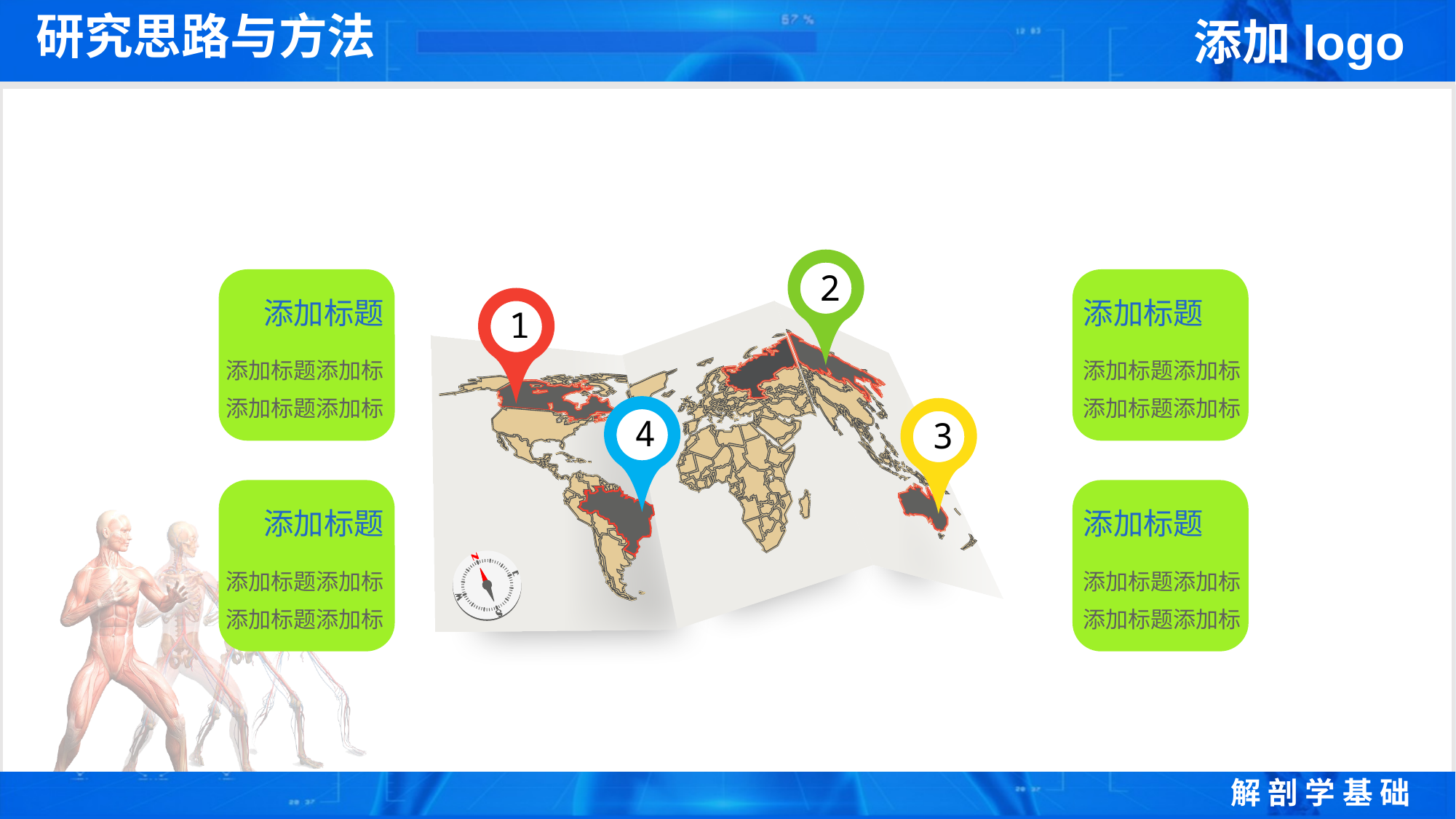

研究思路与方法

2

1

4

3

添加标题
添加标题添加标
添加标题添加标

添加标题
添加标题添加标
添加标题添加标

添加标题
添加标题添加标
添加标题添加标

添加标题
添加标题添加标
添加标题添加标